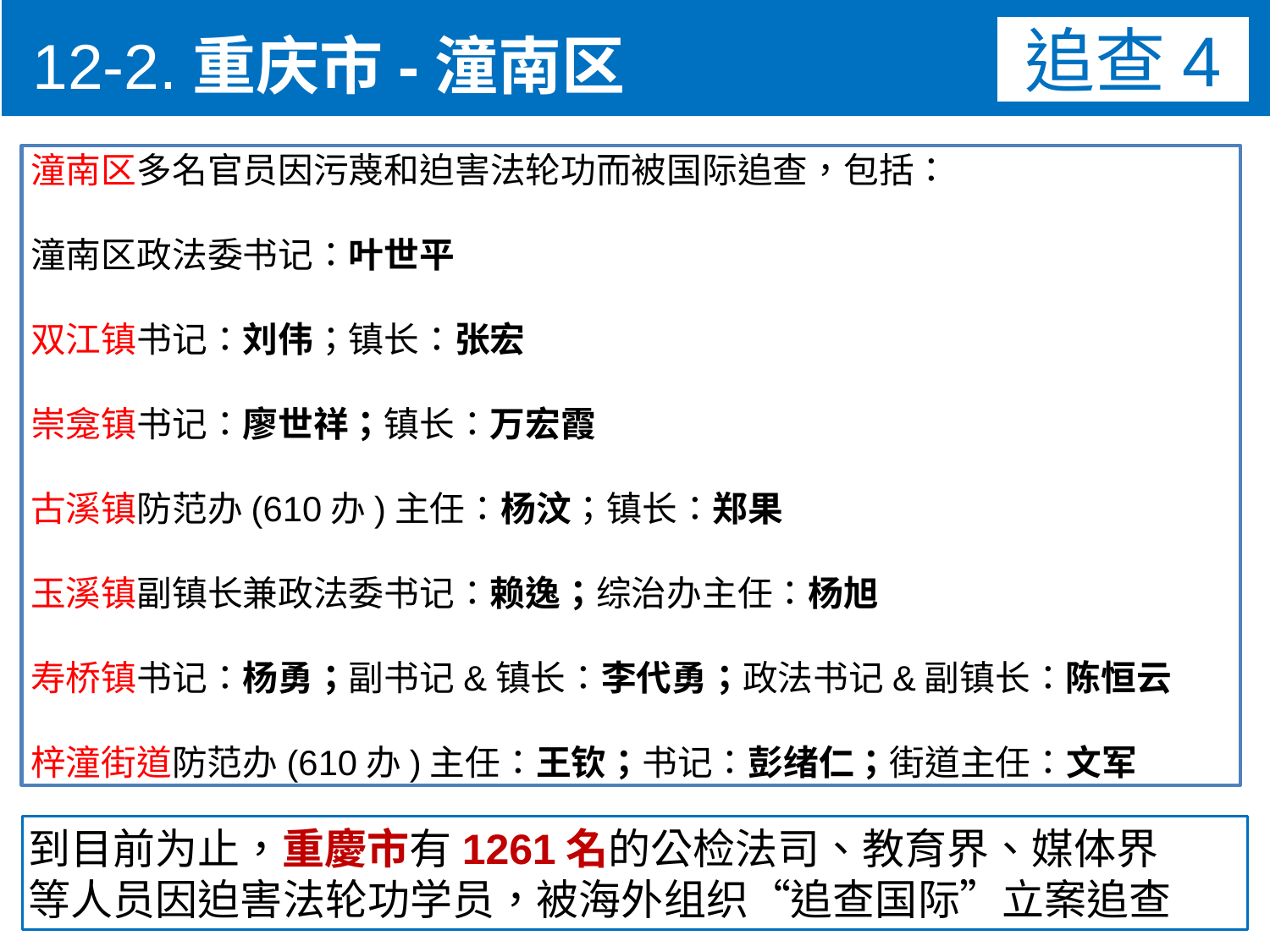

12-2.重庆市-潼南区
追查4
潼南区多名官员因污蔑和迫害法轮功而被国际追查，包括：

潼南区政法委书记：叶世平

双江镇书记：刘伟；镇长：张宏

崇龛镇书记：廖世祥；镇长：万宏霞

古溪镇防范办(610办)主任：杨汶；镇长：郑果

玉溪镇副镇长兼政法委书记：赖逸；综治办主任：杨旭

寿桥镇书记：杨勇；副书记&镇长：李代勇；政法书记&副镇长：陈恒云

梓潼街道防范办(610办)主任：王钦；书记：彭绪仁；街道主任：文军
到目前为止，重慶市有1261名的公检法司、教育界、媒体界
等人员因迫害法轮功学员，被海外组织“追查国际”立案追查